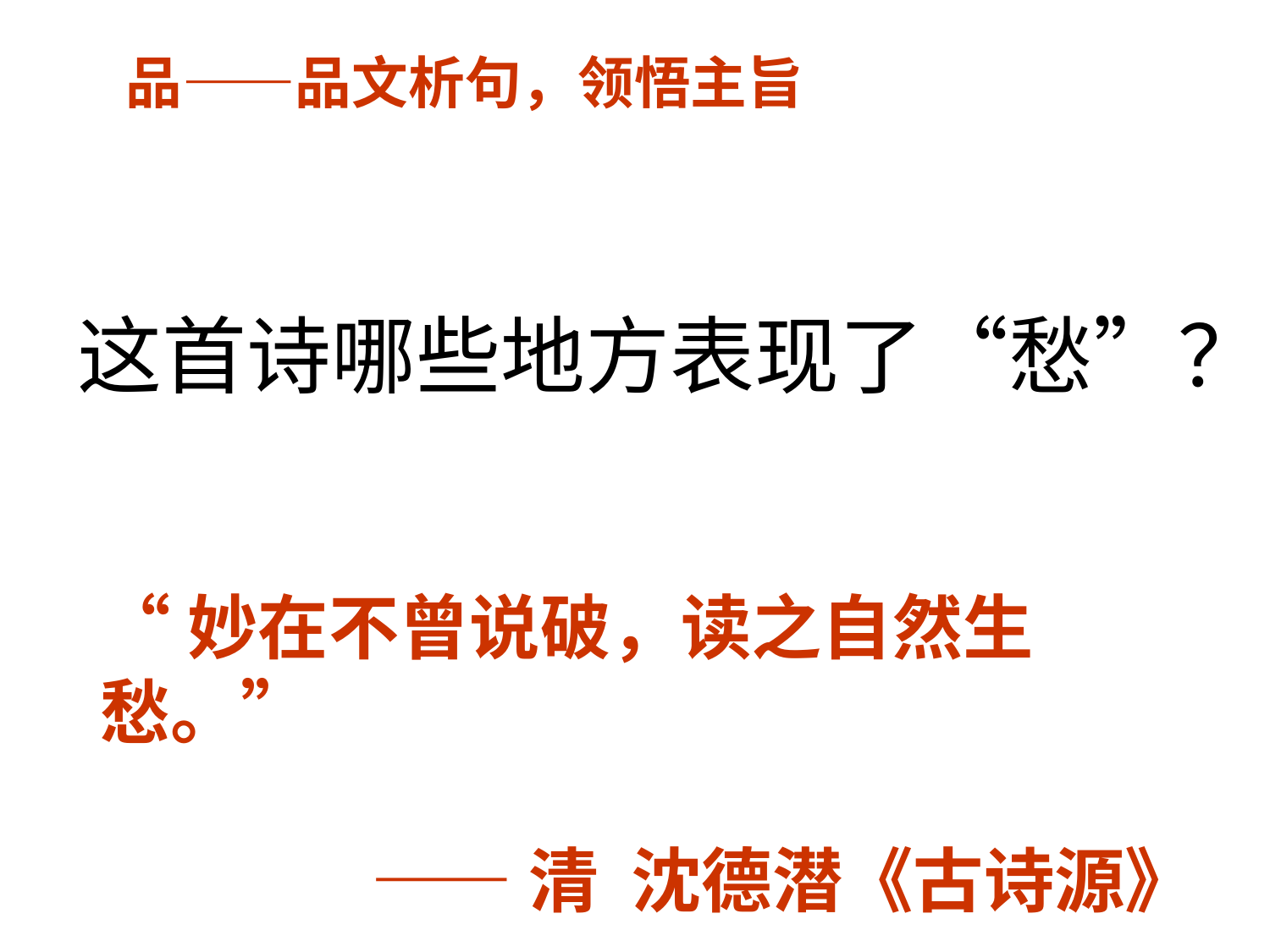

# 品——品文析句，领悟主旨
这首诗哪些地方表现了“愁”？
“妙在不曾说破，读之自然生愁。”

            ——清  沈德潜《古诗源》